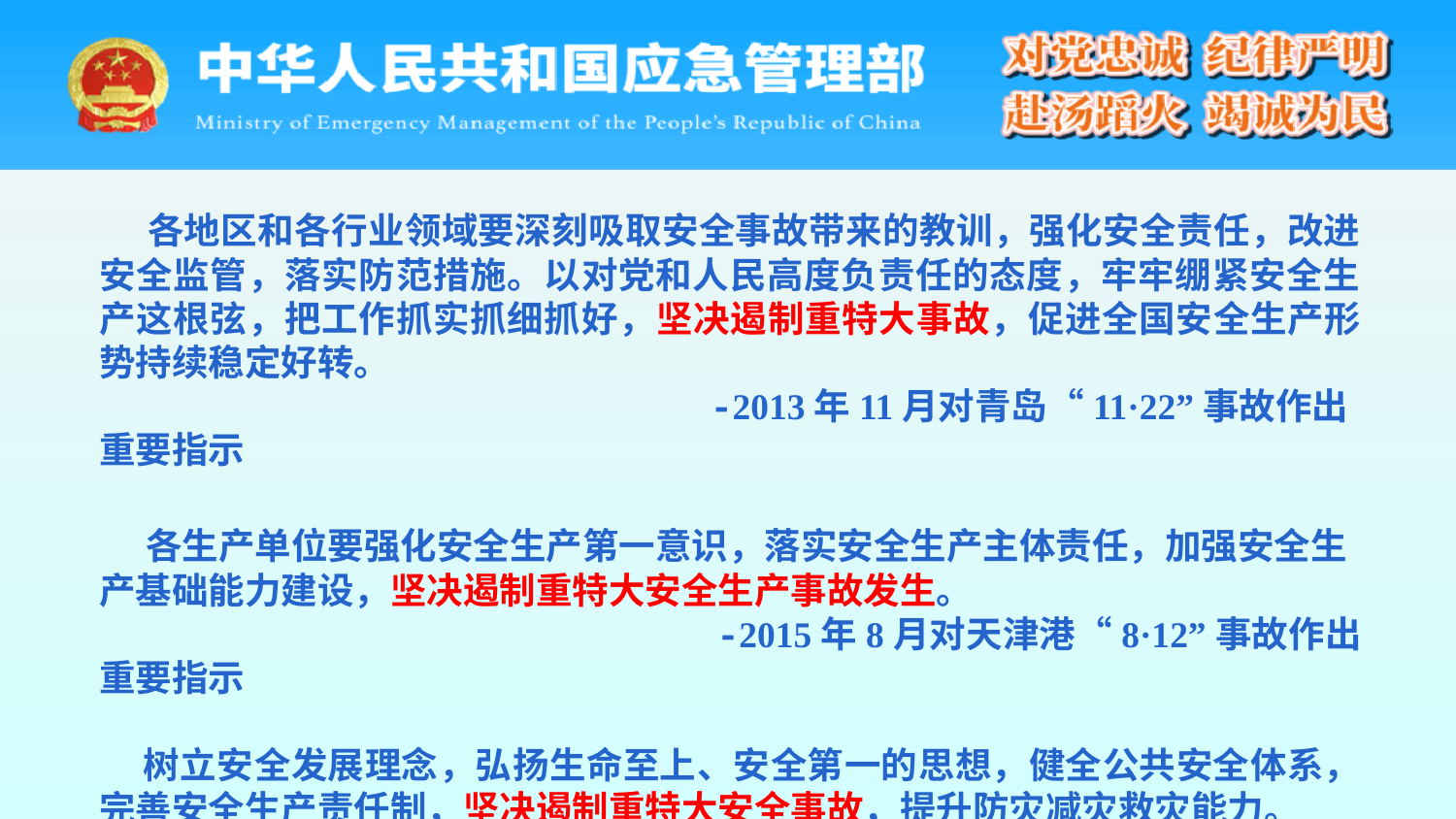

各地区和各行业领域要深刻吸取安全事故带来的教训，强化安全责任，改进安全监管，落实防范措施。以对党和人民高度负责任的态度，牢牢绷紧安全生产这根弦，把工作抓实抓细抓好，坚决遏制重特大事故，促进全国安全生产形势持续稳定好转。
                            -2013年11月对青岛“11·22”事故作出重要指示

    各生产单位要强化安全生产第一意识，落实安全生产主体责任，加强安全生产基础能力建设，坚决遏制重特大安全生产事故发生。
                            -2015年8月对天津港“8·12”事故作出重要指示

    树立安全发展理念，弘扬生命至上、安全第一的思想，健全公共安全体系，完善安全生产责任制，坚决遏制重特大安全事故，提升防灾减灾救灾能力。
                 -2017年10月在中国共产党第十九次全国代表大会上的讲话
6